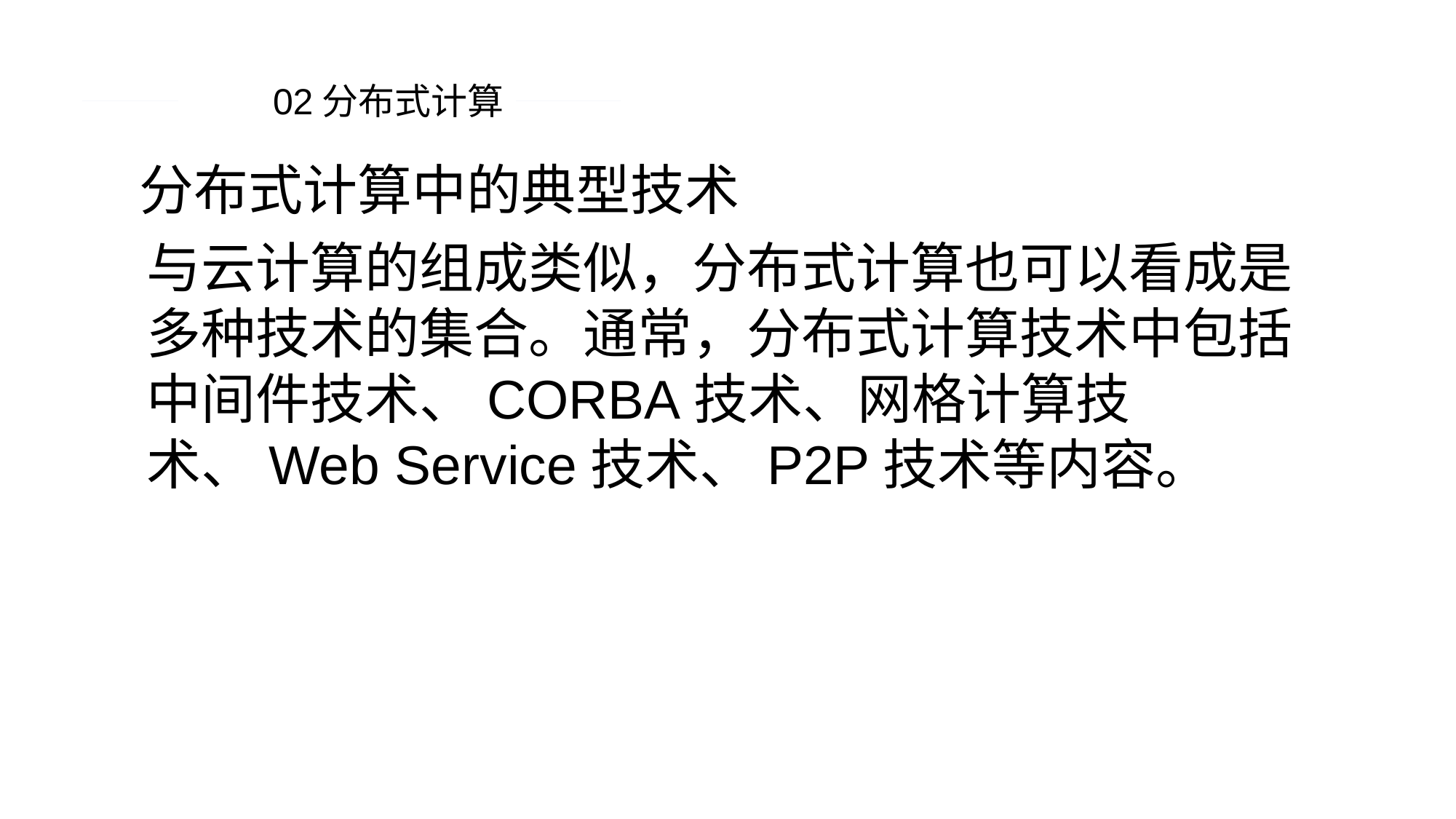

02分布式计算

分布式计算中的典型技术
与云计算的组成类似，分布式计算也可以看成是多种技术的集合。通常，分布式计算技术中包括中间件技术、CORBA技术、网格计算技术、Web Service技术、P2P技术等内容。
PPT模板 http://www.1ppt.com/moban/